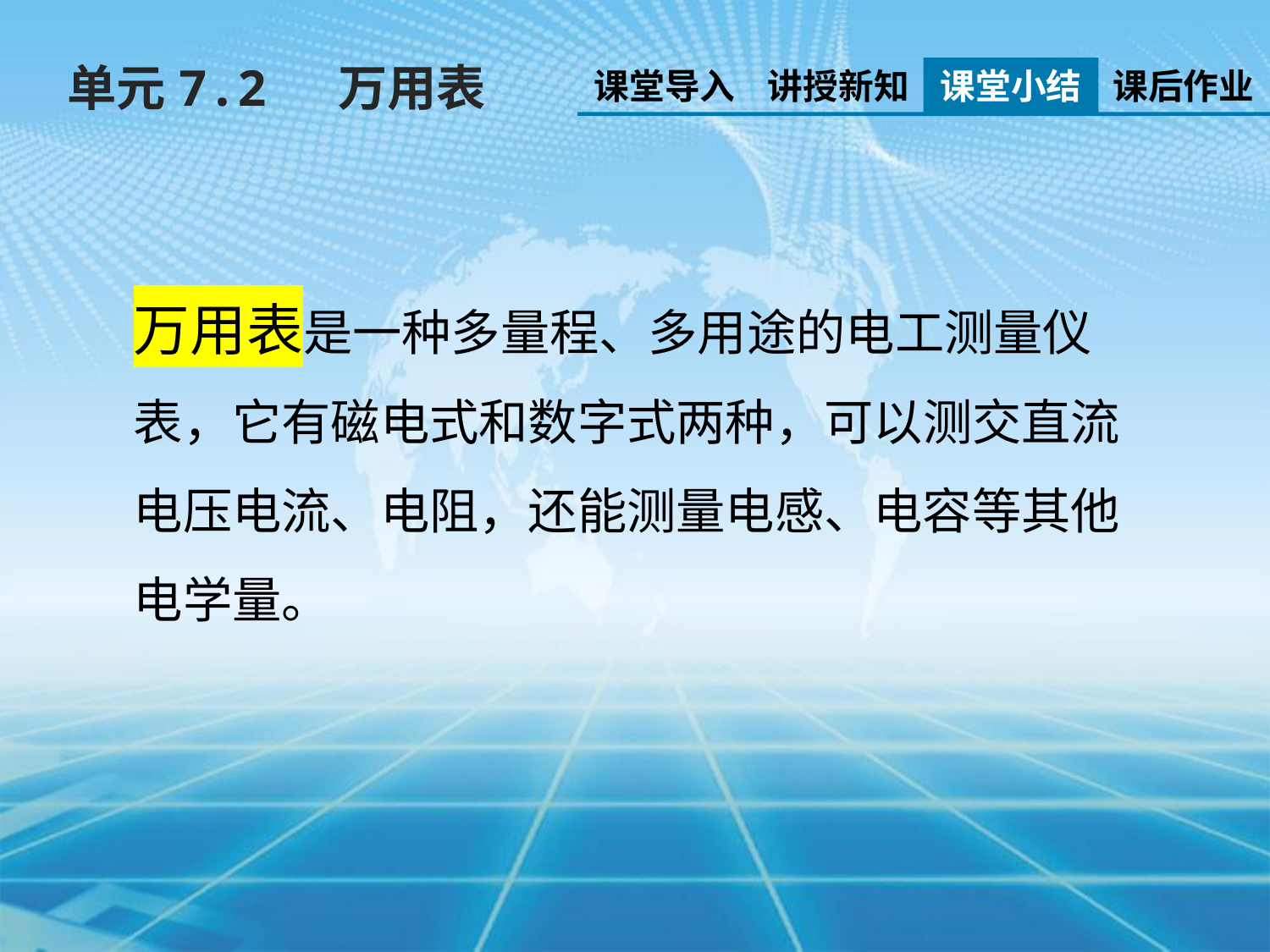

单元7.2  万用表
课堂导入
讲授新知
课堂小结
课后作业

万用表是一种多量程、多用途的电工测量仪表，它有磁电式和数字式两种，可以测交直流电压电流、电阻，还能测量电感、电容等其他电学量。